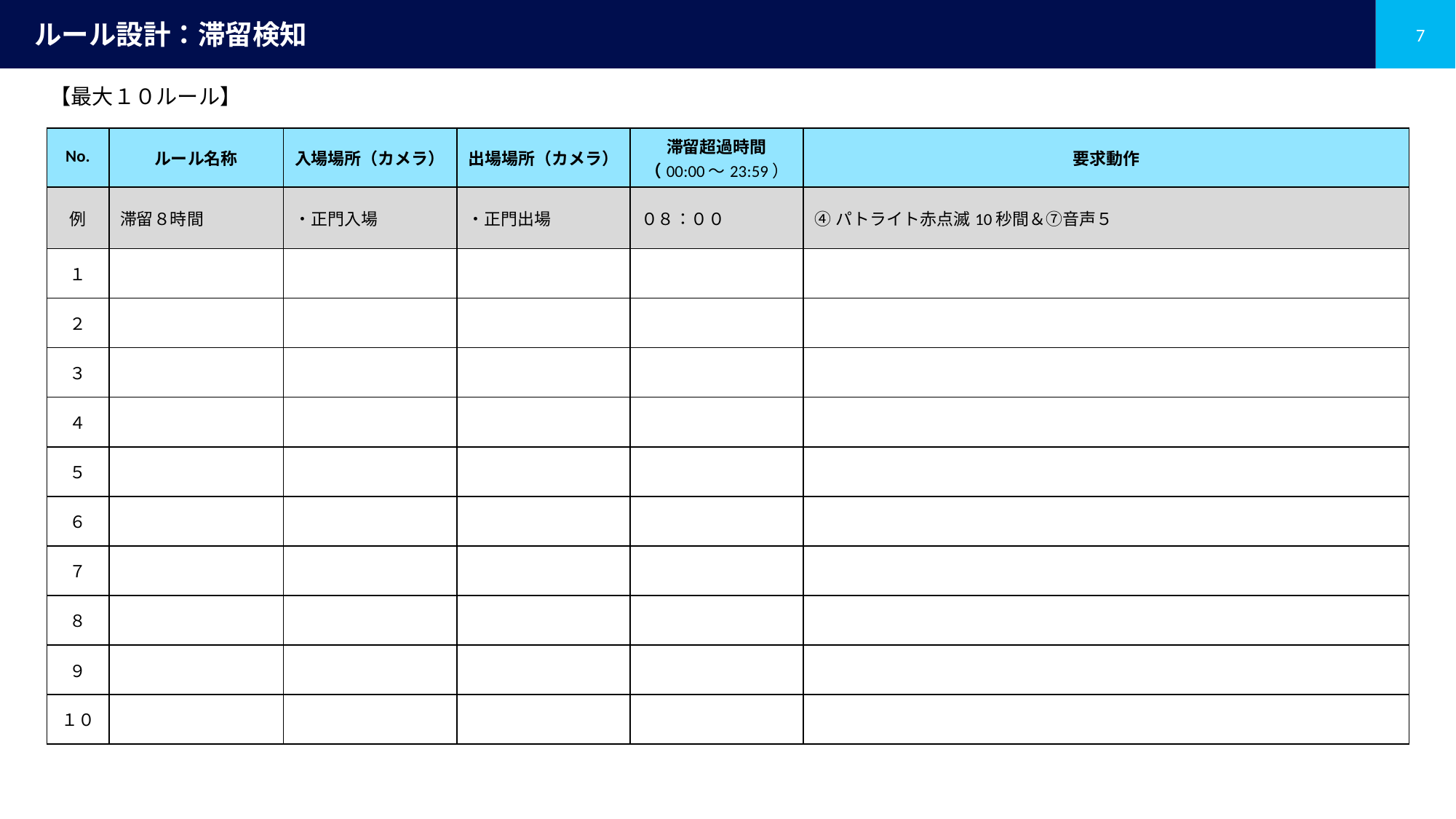

# ルール設計：滞留検知
【最大１０ルール】
| No. | ルール名称 | 入場場所（カメラ） | 出場場所（カメラ） | 滞留超過時間 （00:00～23:59） | 要求動作 |
| --- | --- | --- | --- | --- | --- |
| 例 | 滞留８時間 | ・正門入場 | ・正門出場 | ０８：００ | ④パトライト赤点滅10秒間＆⑦音声５ |
| １ |  |  |  |  |  |
| ２ |  |  |  |  |  |
| ３ |  |  |  |  |  |
| ４ |  |  |  |  |  |
| ５ |  |  |  |  |  |
| ６ |  |  |  |  |  |
| ７ |  |  |  |  |  |
| ８ |  |  |  |  |  |
| ９ |  |  |  |  |  |
| １０ |  |  |  |  |  |